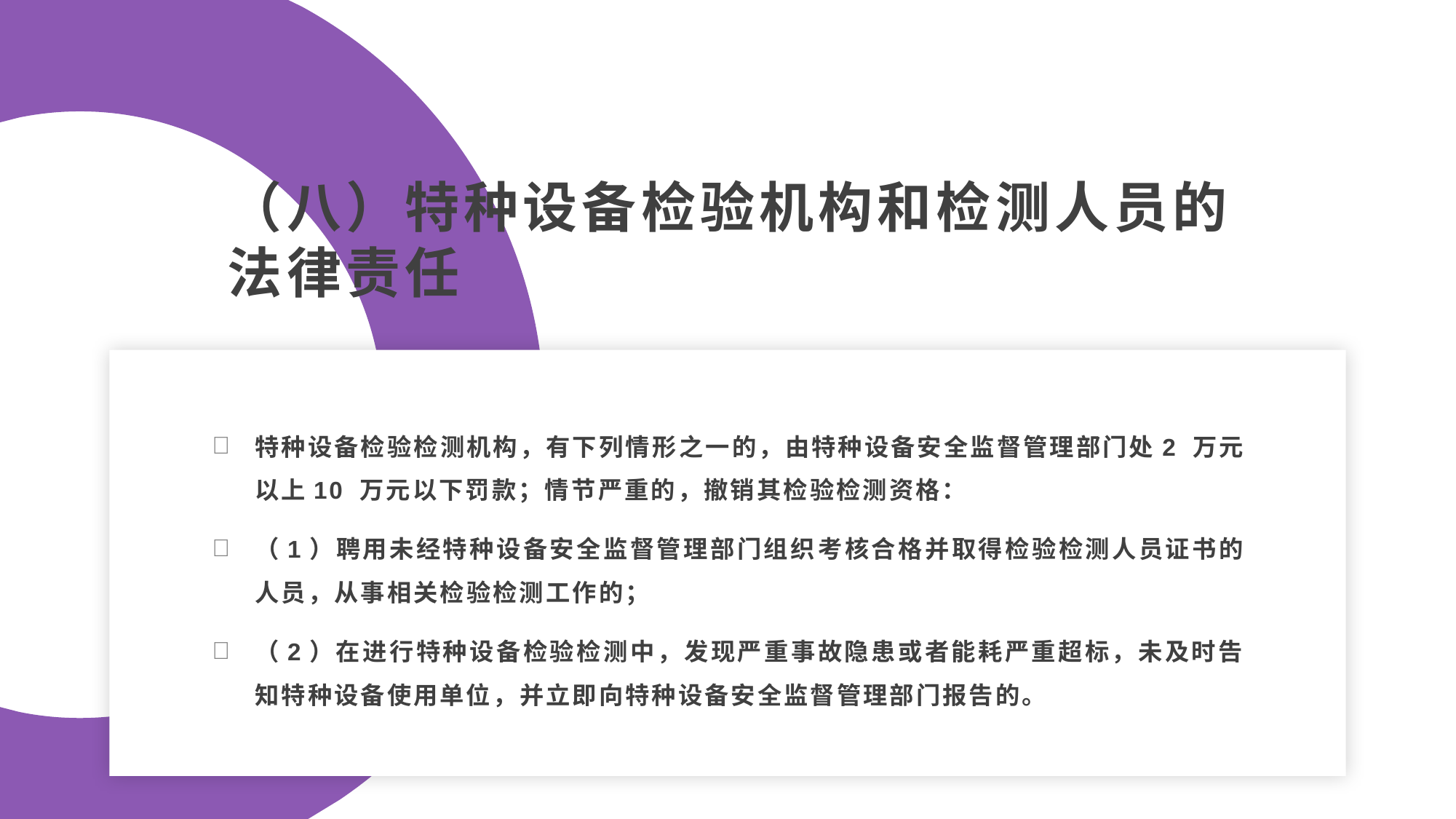

（八）特种设备检验机构和检测人员的法律责任

特种设备检验检测机构，有下列情形之一的，由特种设备安全监督管理部门处2 万元以上10 万元以下罚款；情节严重的，撤销其检验检测资格：
（1）聘用未经特种设备安全监督管理部门组织考核合格并取得检验检测人员证书的人员，从事相关检验检测工作的；
（2）在进行特种设备检验检测中，发现严重事故隐患或者能耗严重超标，未及时告知特种设备使用单位，并立即向特种设备安全监督管理部门报告的。